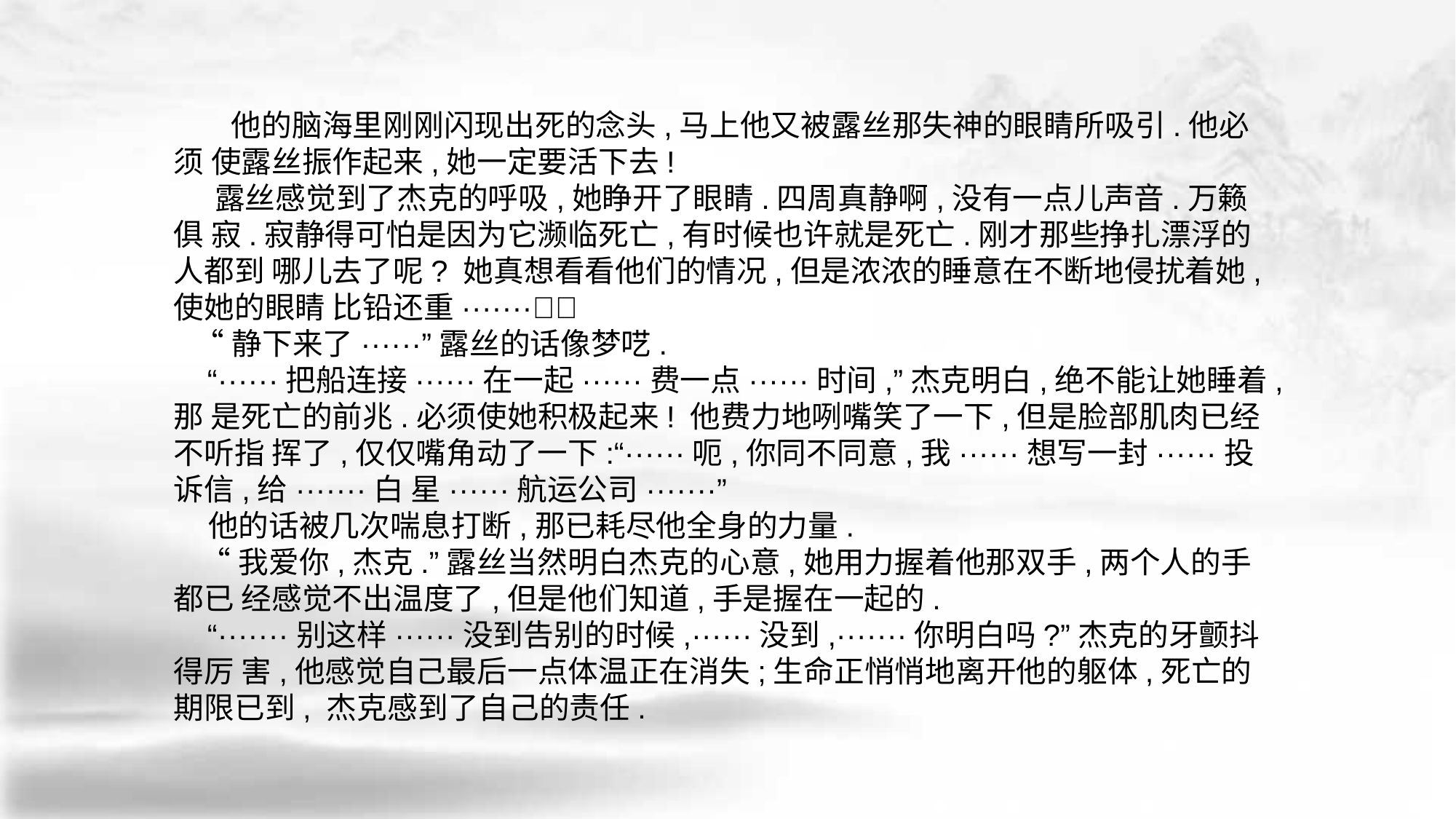

他的脑海里刚刚闪现出死的念头,马上他又被露丝那失神的眼睛所吸引.他必须 使露丝振作起来,她一定要活下去!
     露丝感觉到了杰克的呼吸,她睁开了眼睛.四周真静啊,没有一点儿声音.万籁俱 寂.寂静得可怕是因为它濒临死亡,有时候也许就是死亡.刚才那些挣扎漂浮的人都到 哪儿去了呢? 她真想看看他们的情况,但是浓浓的睡意在不断地侵扰着她,使她的眼睛 比铅还重·······􀆺􀆺
   “静下来了······”露丝的话像梦呓.
    “······把船连接······在一起······费一点······时间,”杰克明白,绝不能让她睡着,那 是死亡的前兆.必须使她积极起来! 他费力地咧嘴笑了一下,但是脸部肌肉已经不听指 挥了,仅仅嘴角动了一下:“······呃,你同不同意,我······想写一封······投诉信,给·······白 星······航运公司·······”
    他的话被几次喘息打断,那已耗尽他全身的力量.
    “我爱你,杰克.”露丝当然明白杰克的心意,她用力握着他那双手,两个人的手都已 经感觉不出温度了,但是他们知道,手是握在一起的.
    “·······别这样······没到告别的时候,······没到,·······你明白吗?”杰克的牙颤抖得厉 害,他感觉自己最后一点体温正在消失;生命正悄悄地离开他的躯体,死亡的期限已到, 杰克感到了自己的责任.